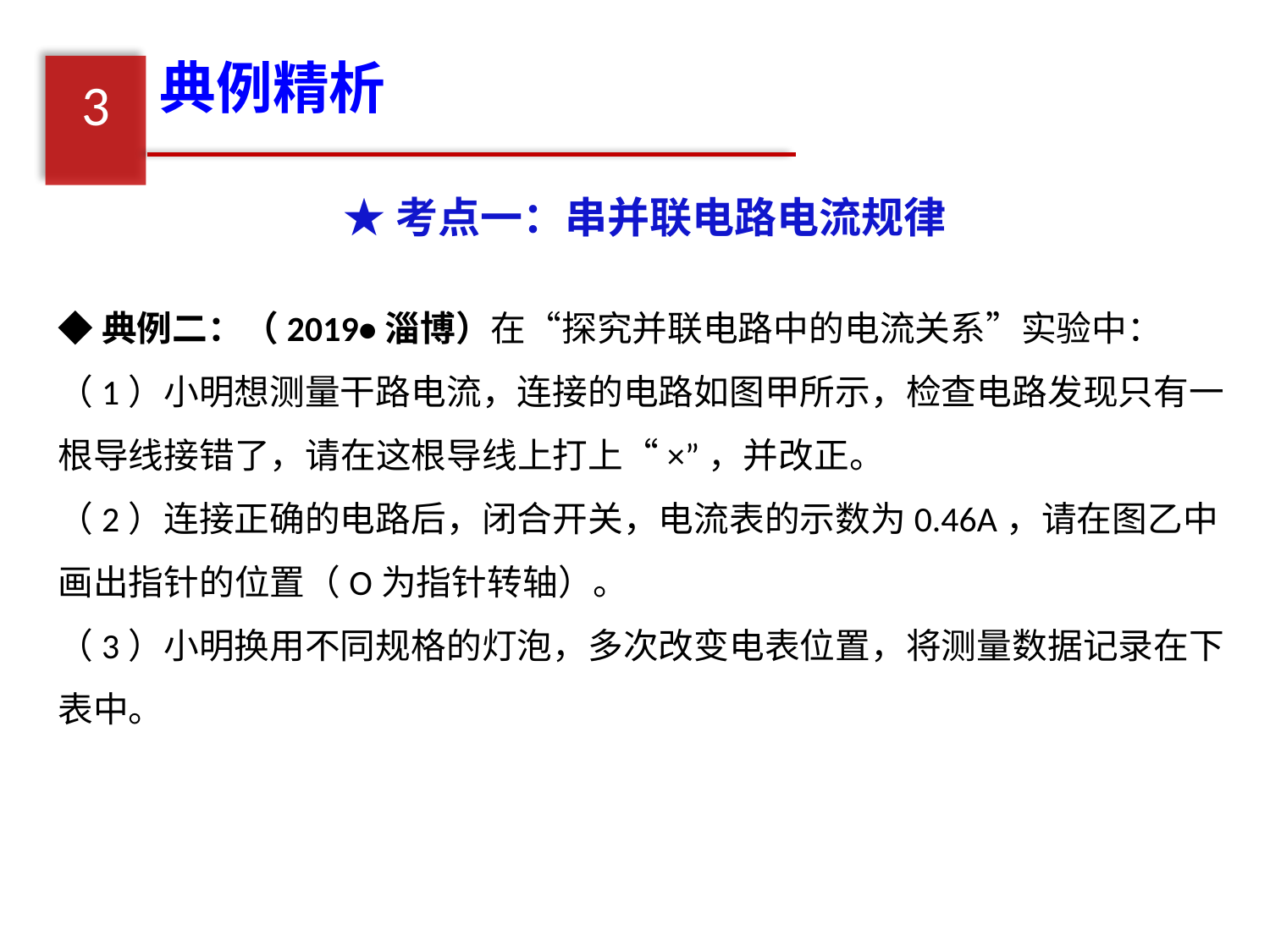

典例精析

3
★考点一：串并联电路电流规律
◆典例二：（2019•淄博）在“探究并联电路中的电流关系”实验中：
（1）小明想测量干路电流，连接的电路如图甲所示，检查电路发现只有一根导线接错了，请在这根导线上打上“×”，并改正。
（2）连接正确的电路后，闭合开关，电流表的示数为0.46A，请在图乙中画出指针的位置（O为指针转轴）。
（3）小明换用不同规格的灯泡，多次改变电表位置，将测量数据记录在下表中。